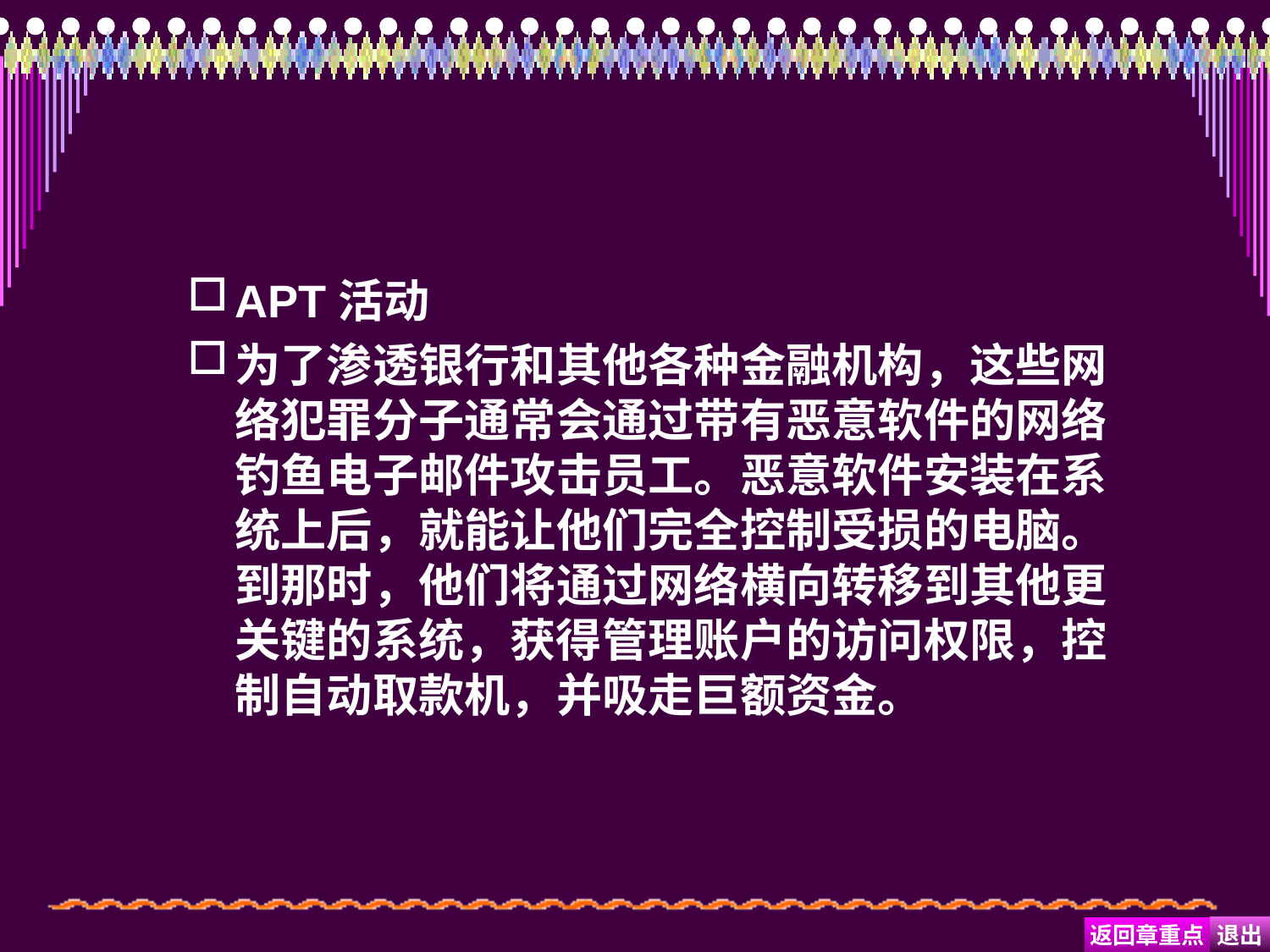

#
APT活动
为了渗透银行和其他各种金融机构，这些网络犯罪分子通常会通过带有恶意软件的网络钓鱼电子邮件攻击员工。恶意软件安装在系统上后，就能让他们完全控制受损的电脑。到那时，他们将通过网络横向转移到其他更关键的系统，获得管理账户的访问权限，控制自动取款机，并吸走巨额资金。